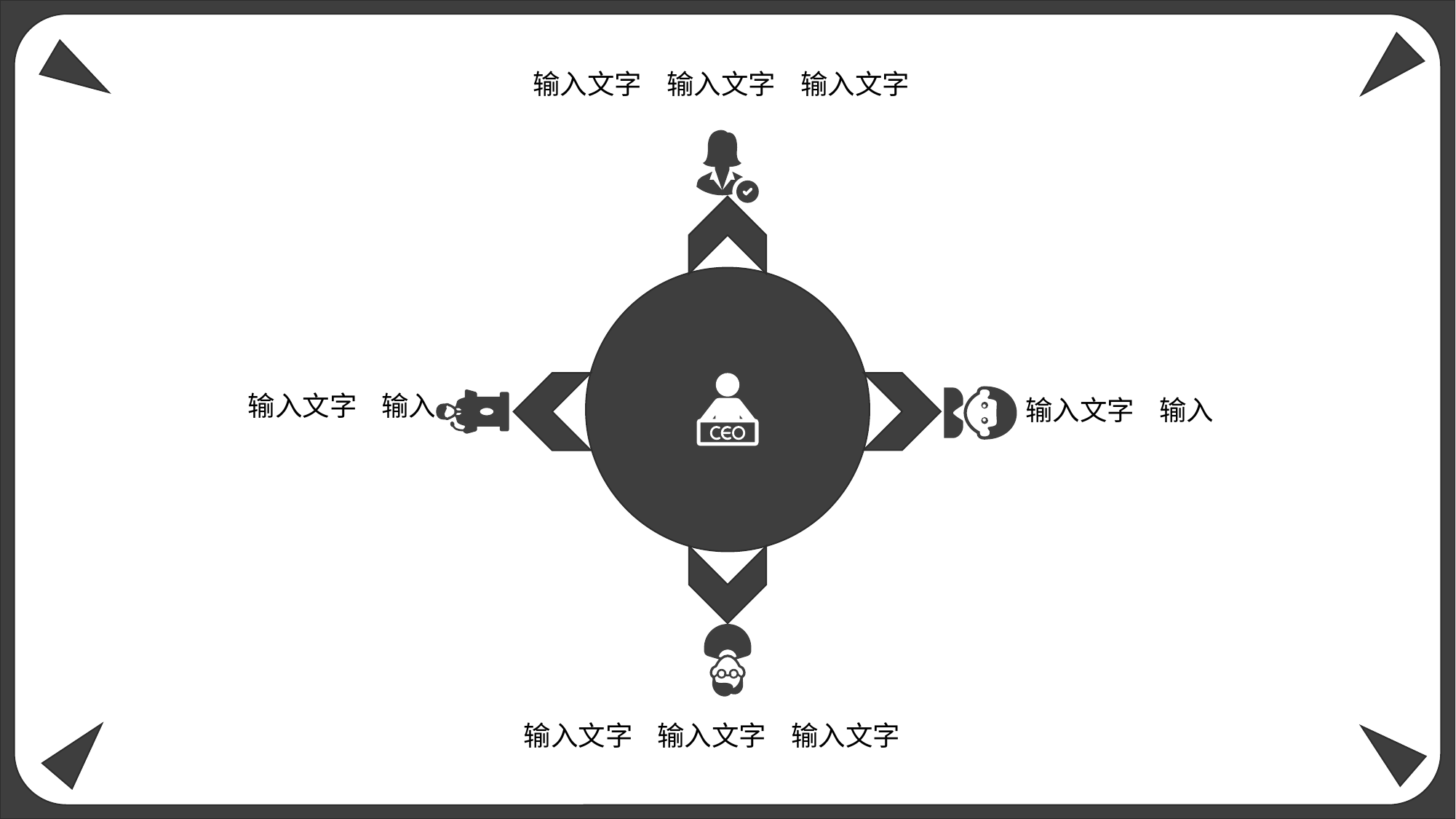

输入文字    输入文字    输入文字

输入文字    输入
输入文字    输入

输入文字    输入文字    输入文字